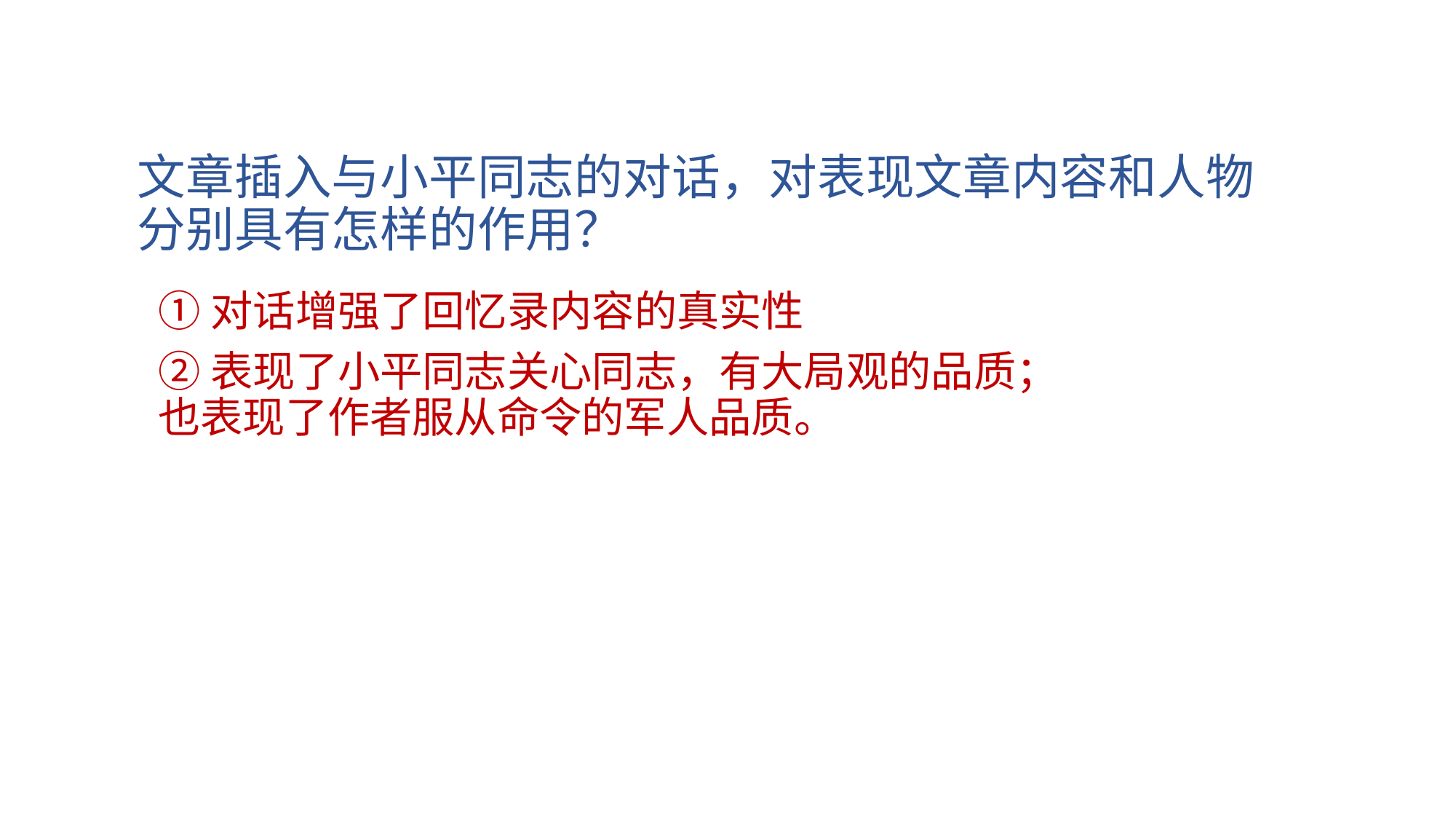

# 文章插入与小平同志的对话，对表现文章内容和人物分别具有怎样的作用？
①对话增强了回忆录内容的真实性
②表现了小平同志关心同志，有大局观的品质；也表现了作者服从命令的军人品质。